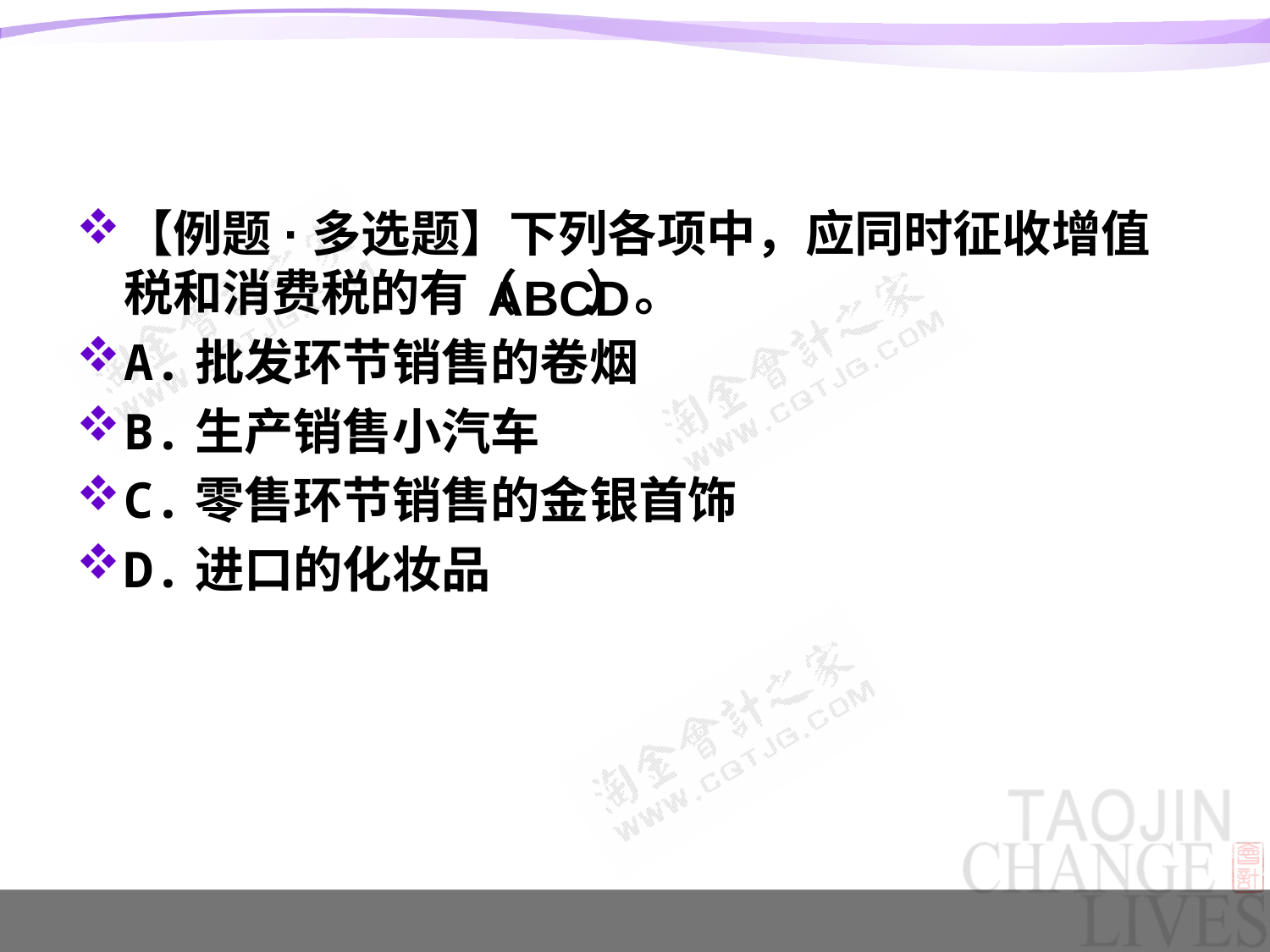

#
【例题·多选题】下列各项中，应同时征收增值税和消费税的有（      ）。
A.批发环节销售的卷烟
B.生产销售小汽车
C.零售环节销售的金银首饰
D.进口的化妆品

ABCD